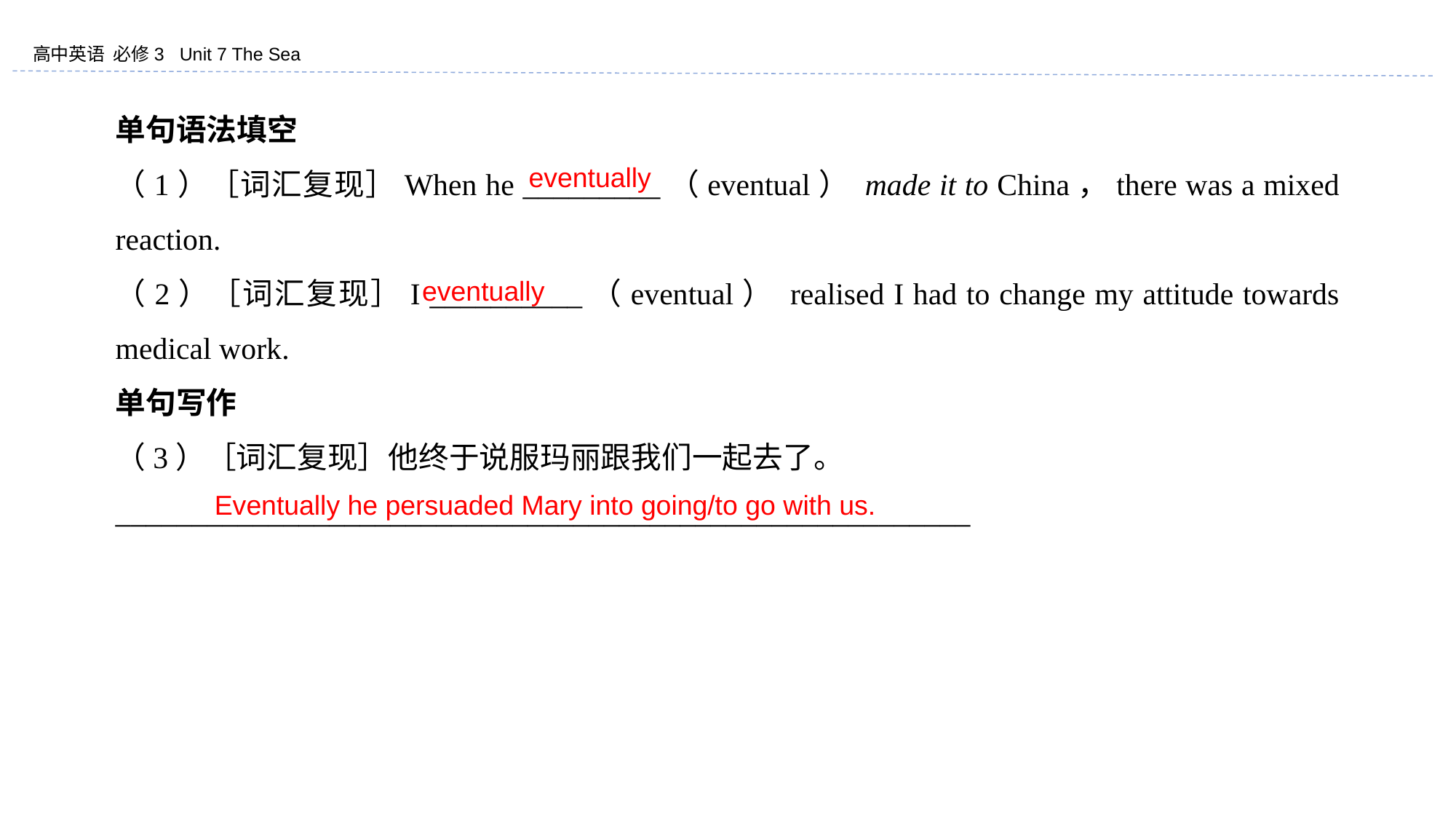

单句语法填空
（1）［词汇复现］When he _________（eventual） made it to China，there was a mixed reaction.
（2）［词汇复现］I __________（eventual） realised I had to change my attitude towards medical work.
单句写作
（3）［词汇复现］他终于说服玛丽跟我们一起去了。
________________________________________________________
eventually
eventually
Eventually he persuaded Mary into going/to go with us.